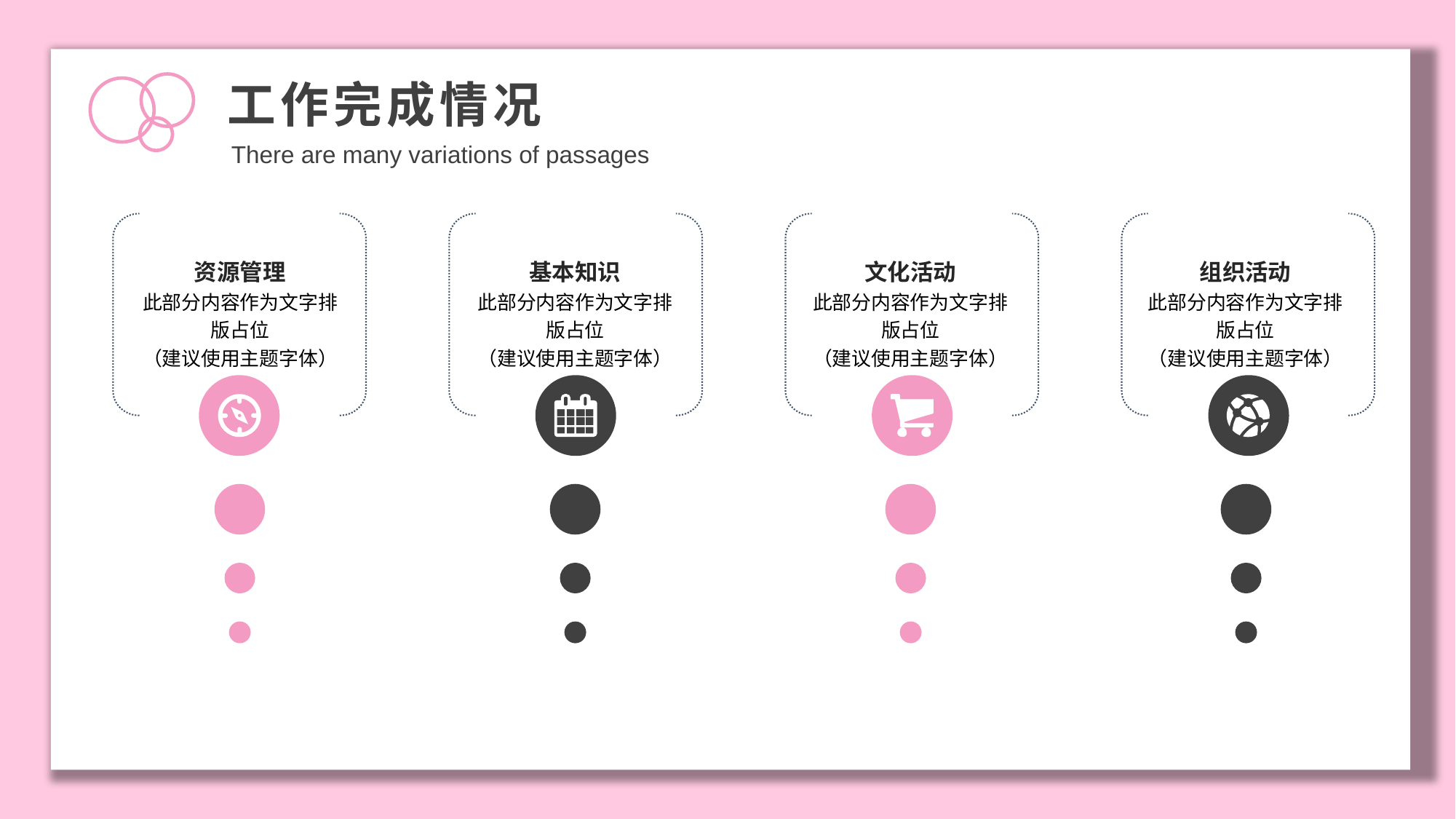

工作完成情况
There are many variations of passages

资源管理
此部分内容作为文字排版占位
（建议使用主题字体）

基本知识
此部分内容作为文字排版占位
（建议使用主题字体）

文化活动
此部分内容作为文字排版占位
（建议使用主题字体）

组织活动
此部分内容作为文字排版占位
（建议使用主题字体）